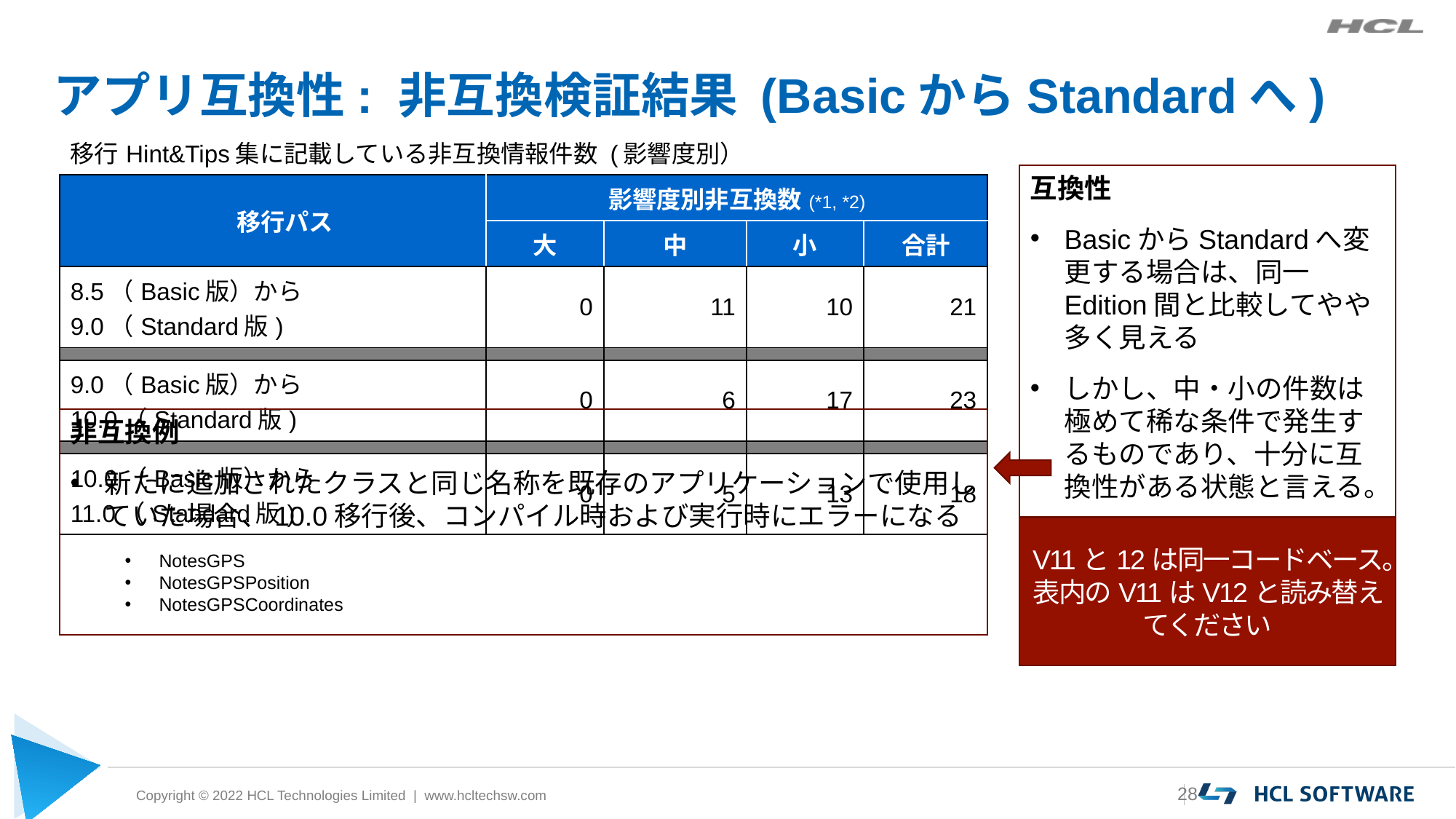

# アプリ互換性: 非互換検証結果 (BasicからStandardへ)
| 移行Hint&Tips集に記載している非互換情報件数 (影響度別） |  |  |  |  |
| --- | --- | --- | --- | --- |
| 移行パス | 影響度別非互換数(\*1, \*2) |  |  |  |
|  | 大 | 中 | 小 | 合計 |
| 8.5（Basic版）から9.0（Standard版) | 0 | 11 | 10 | 21 |
|  |  |  |  |  |
| 9.0（Basic版）から10.0（Standard版) | 0 | 6 | 17 | 23 |
|  |  |  |  |  |
| 10.0（Basic版）から11.0（Standard版) | 0 | 5 | 13 | 18 |
互換性
BasicからStandardへ変更する場合は、同一 Edition間と比較してやや多く見える
しかし、中・小の件数は極めて稀な条件で発生するものであり、十分に互換性がある状態と言える。
非互換例
新たに追加されたクラスと同じ名称を既存のアプリケーションで使用していた場合、10.0移行後、コンパイル時および実行時にエラーになる
NotesGPS
NotesGPSPosition
NotesGPSCoordinates

V11と12は同一コードベース。
表内のV11はV12と読み替えてください